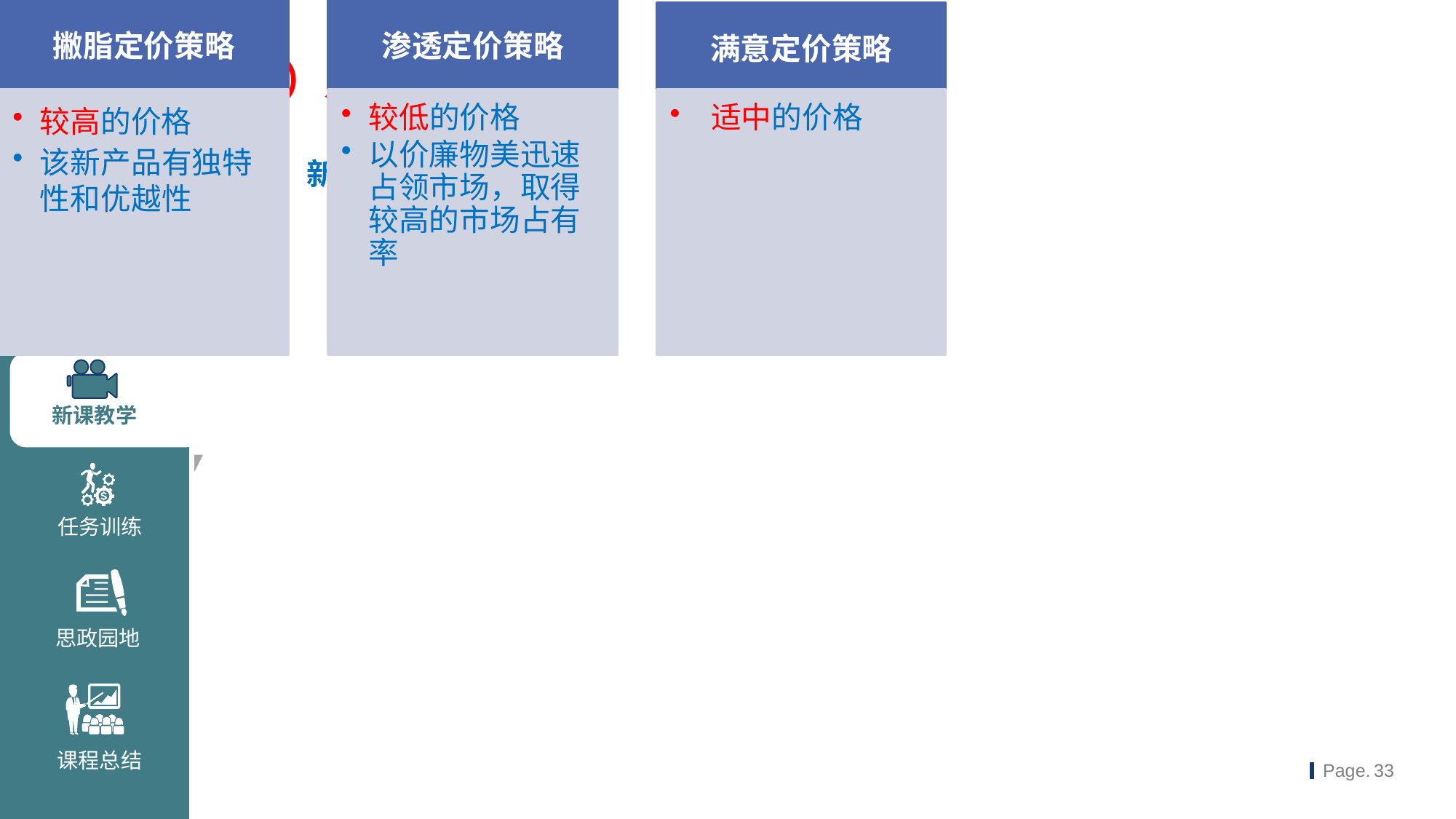

（二）定价策略
1. 新产品定价策略
撇脂定价策略
较高的价格
该新产品有独特性和优越性
渗透定价策略
较低的价格
以价廉物美迅速占领市场，取得较高的市场占有率
满意定价策略
 适中的价格